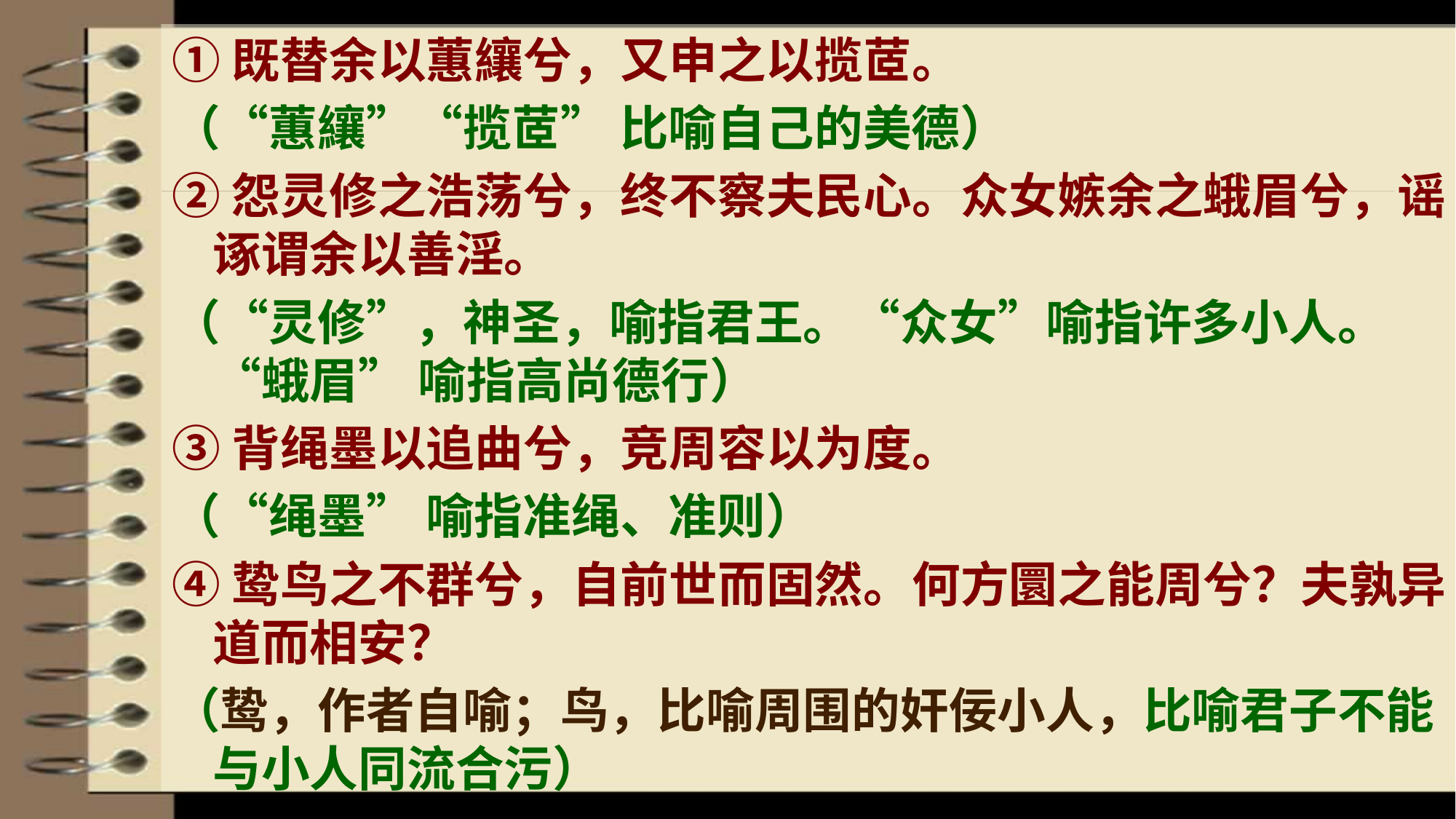

①既替余以蕙纕兮，又申之以揽茝。
（“蕙纕”“揽茝” 比喻自己的美德）
②怨灵修之浩荡兮，终不察夫民心。众女嫉余之蛾眉兮，谣诼谓余以善淫。
（“灵修”，神圣，喻指君王。“众女”喻指许多小人。“蛾眉” 喻指高尚德行）
③背绳墨以追曲兮，竞周容以为度。
（“绳墨” 喻指准绳、准则）
④鸷鸟之不群兮，自前世而固然。何方圜之能周兮？夫孰异道而相安？
（鸷，作者自喻；鸟，比喻周围的奸佞小人，比喻君子不能与小人同流合污）